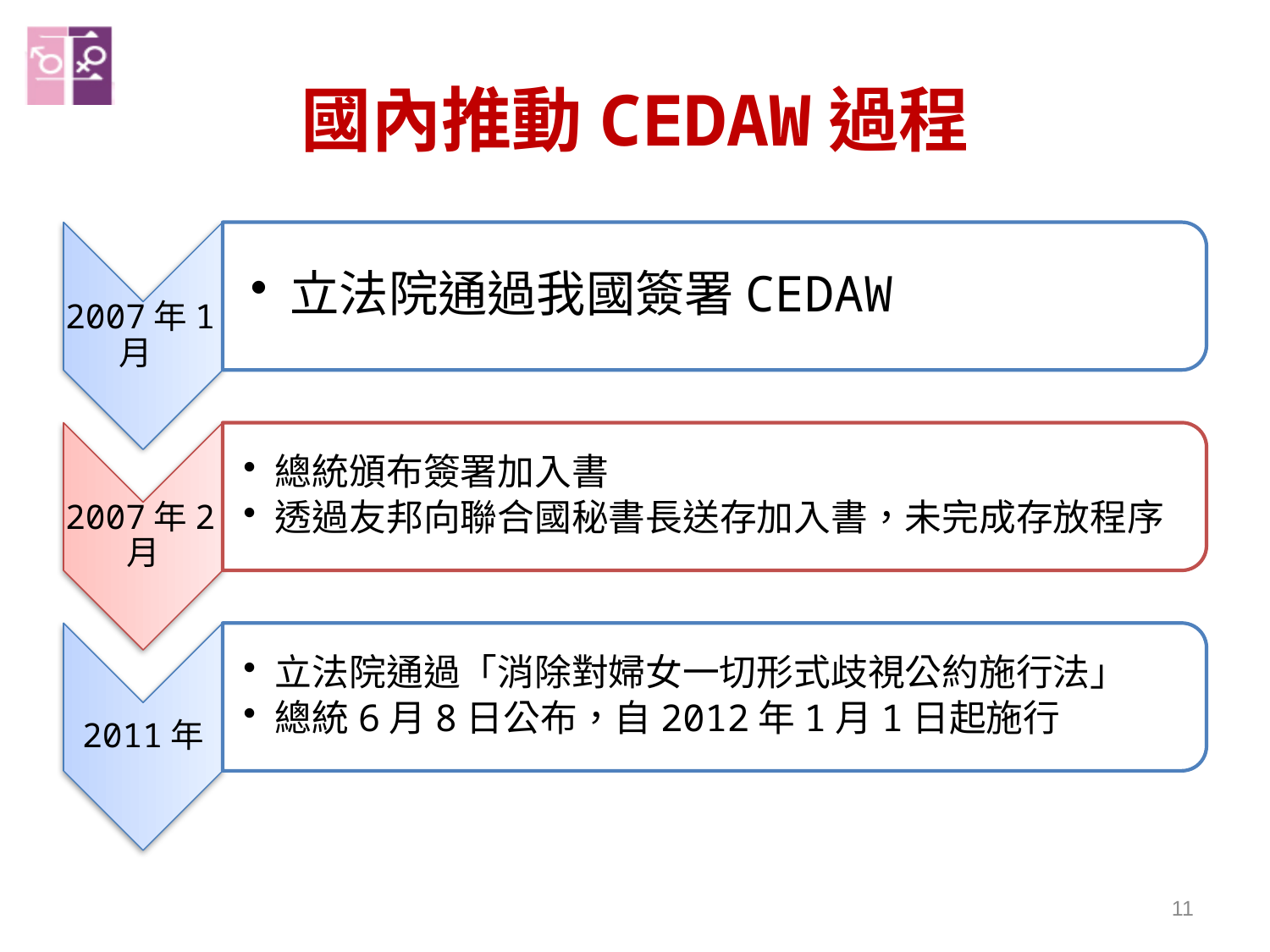

# 國內推動CEDAW過程
2007年1月
立法院通過我國簽署CEDAW
2007年2月
總統頒布簽署加入書
透過友邦向聯合國秘書長送存加入書，未完成存放程序
2011年
立法院通過「消除對婦女一切形式歧視公約施行法」
總統6月8日公布，自2012年1月1日起施行
11